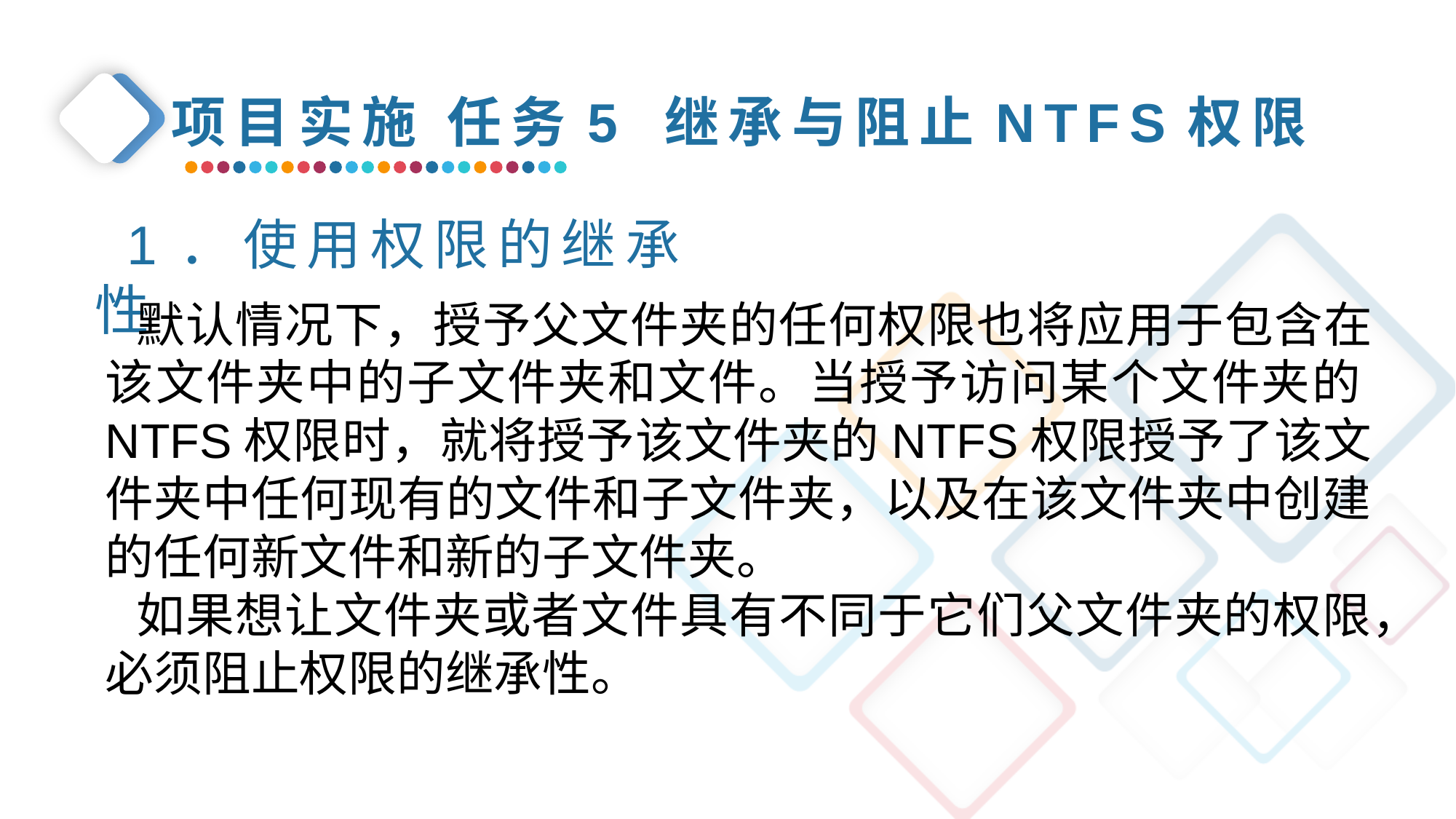

项目实施 任务5 继承与阻止NTFS权限

1．使用权限的继承性
默认情况下，授予父文件夹的任何权限也将应用于包含在该文件夹中的子文件夹和文件。当授予访问某个文件夹的NTFS权限时，就将授予该文件夹的NTFS权限授予了该文件夹中任何现有的文件和子文件夹，以及在该文件夹中创建的任何新文件和新的子文件夹。
如果想让文件夹或者文件具有不同于它们父文件夹的权限，必须阻止权限的继承性。